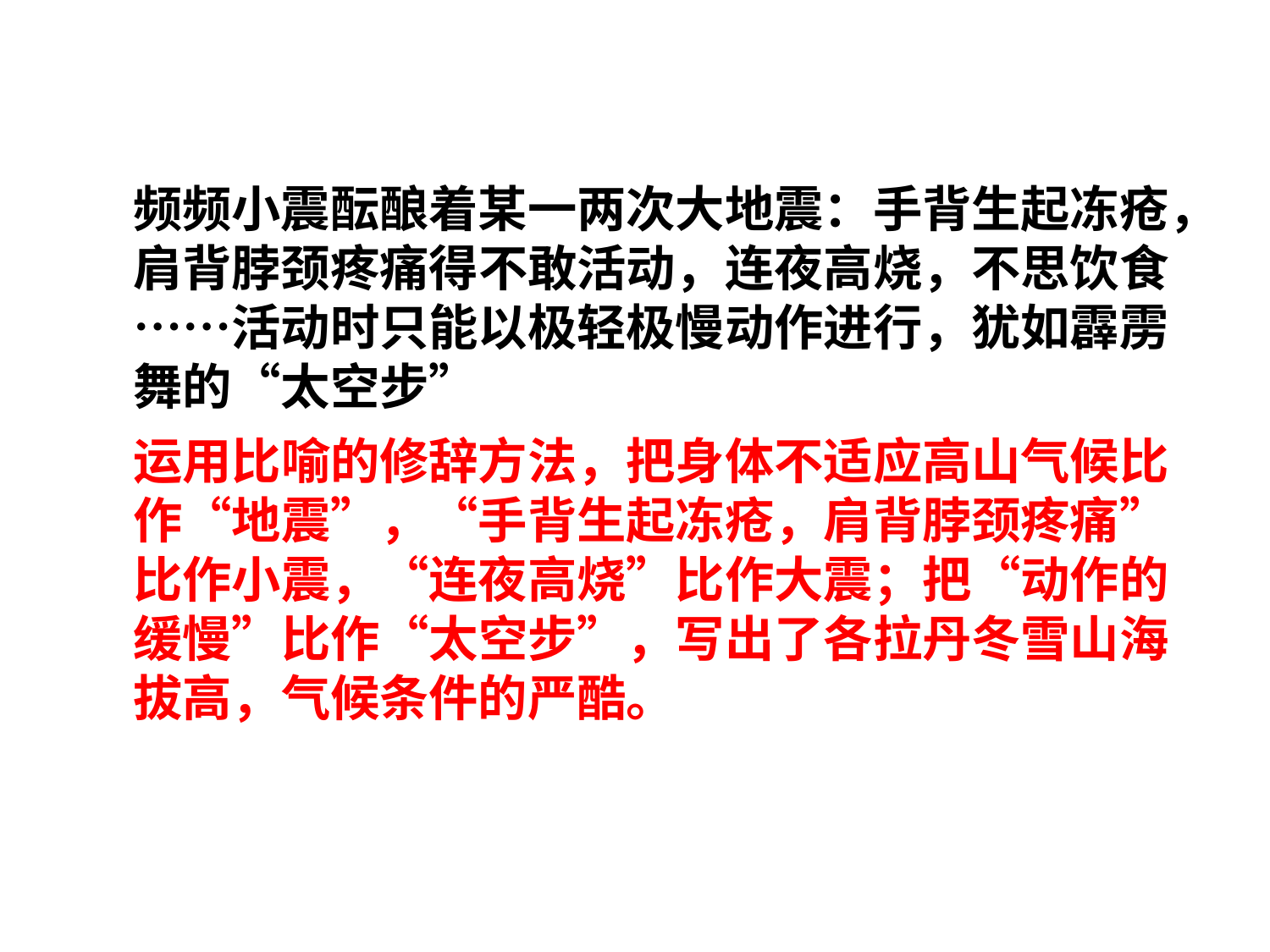

频频小震酝酿着某一两次大地震：手背生起冻疮，肩背脖颈疼痛得不敢活动，连夜高烧，不思饮食……活动时只能以极轻极慢动作进行，犹如霹雳舞的“太空步”
运用比喻的修辞方法，把身体不适应高山气候比作“地震”，“手背生起冻疮，肩背脖颈疼痛”比作小震，“连夜高烧”比作大震；把“动作的缓慢”比作“太空步”，写出了各拉丹冬雪山海拔高，气候条件的严酷。